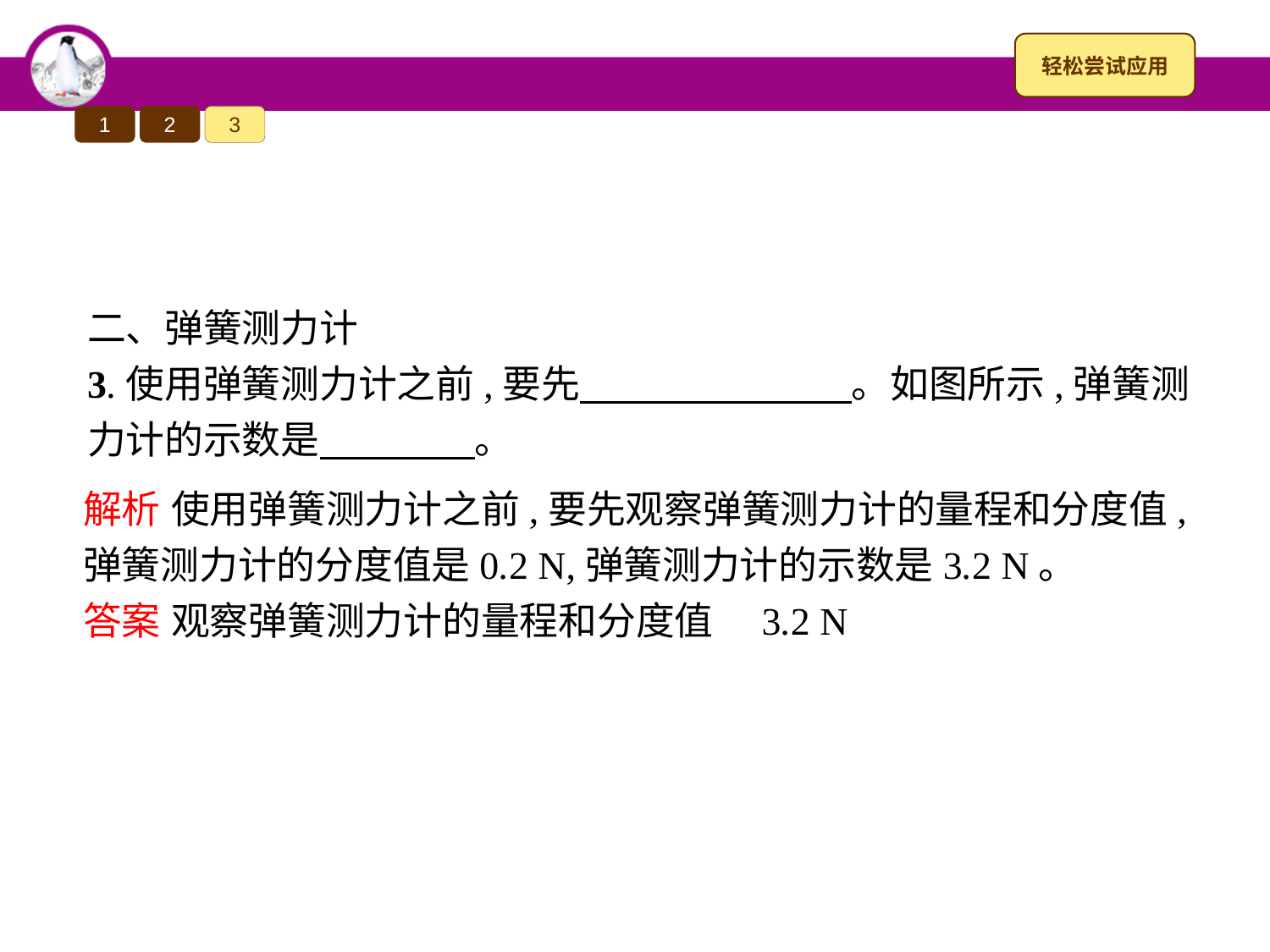

1
2
3
二、弹簧测力计
3.使用弹簧测力计之前,要先　　　　　　　。如图所示,弹簧测力计的示数是　　　　。
解析 使用弹簧测力计之前,要先观察弹簧测力计的量程和分度值,弹簧测力计的分度值是0.2 N,弹簧测力计的示数是3.2 N。
答案 观察弹簧测力计的量程和分度值　3.2 N